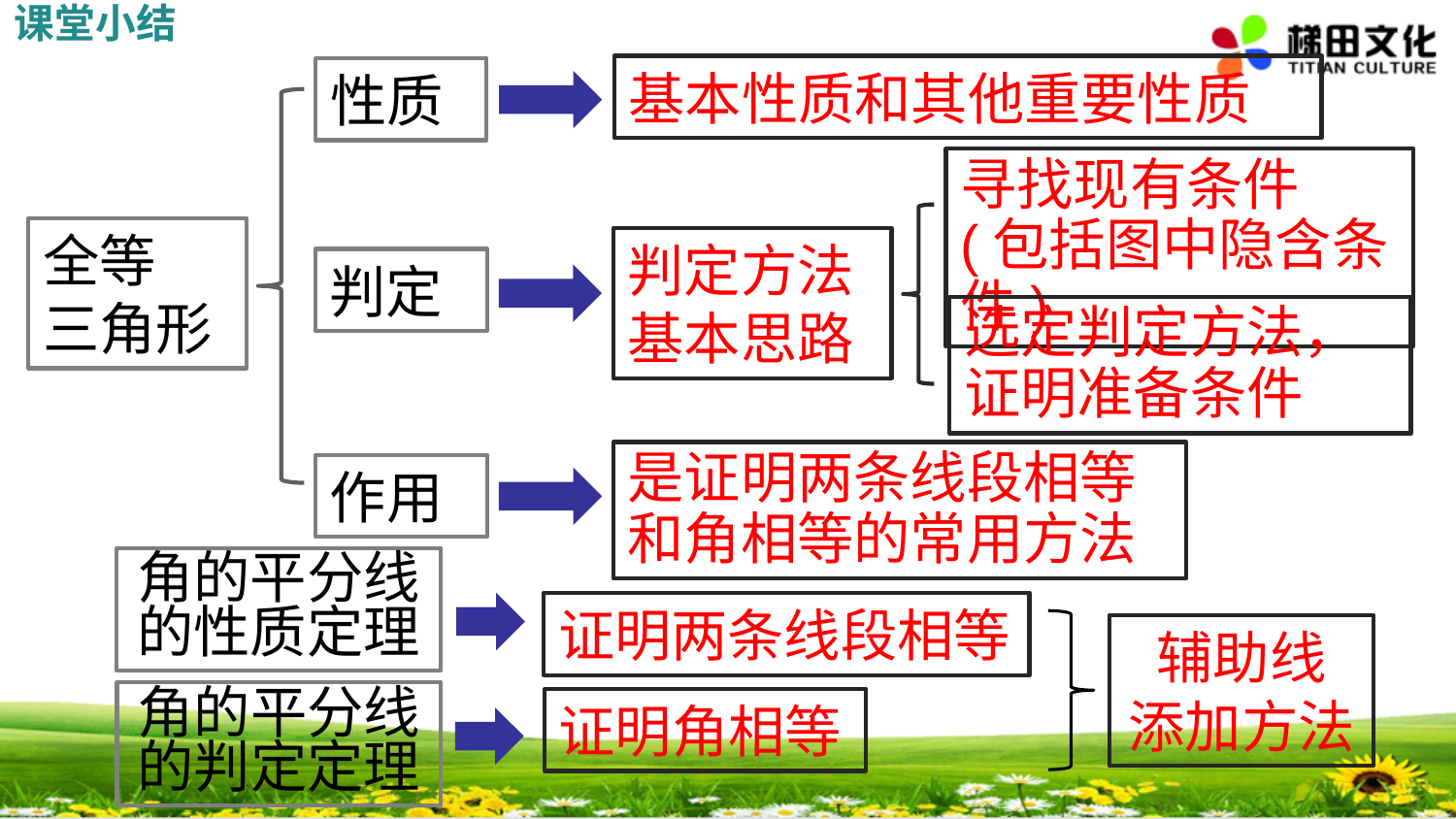

课堂小结
基本性质和其他重要性质
性质

寻找现有条件(包括图中隐含条件)

全等
三角形
判定方法基本思路
判定

选定判定方法，证明准备条件
是证明两条线段相等和角相等的常用方法
作用

角的平分线
的性质定理

证明两条线段相等

辅助线
添加方法
角的平分线
的判定定理
证明角相等